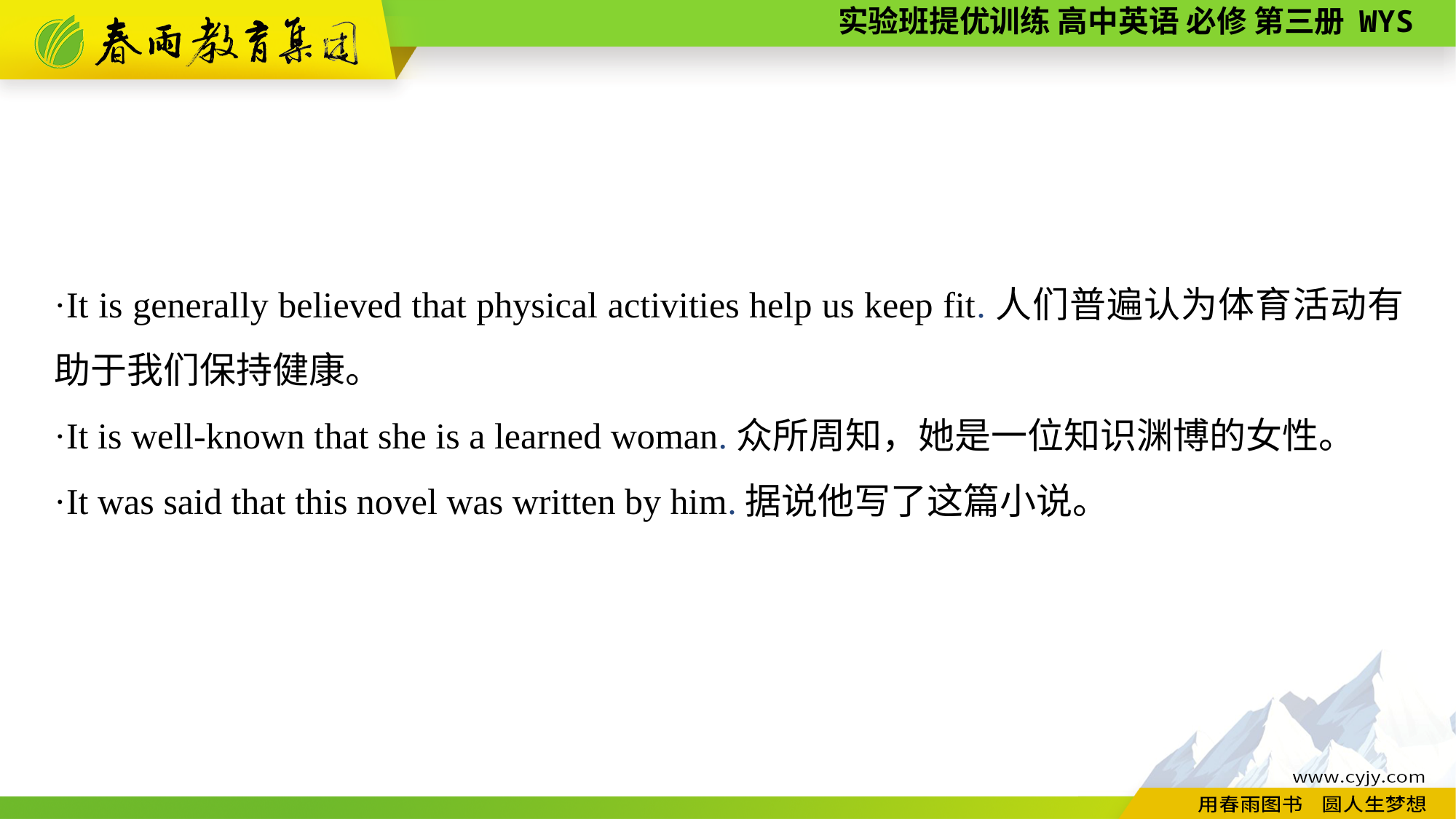

·It is generally believed that physical activities help us keep fit.人们普遍认为体育活动有助于我们保持健康。
·It is well-known that she is a learned woman.众所周知，她是一位知识渊博的女性。
·It was said that this novel was written by him.据说他写了这篇小说。